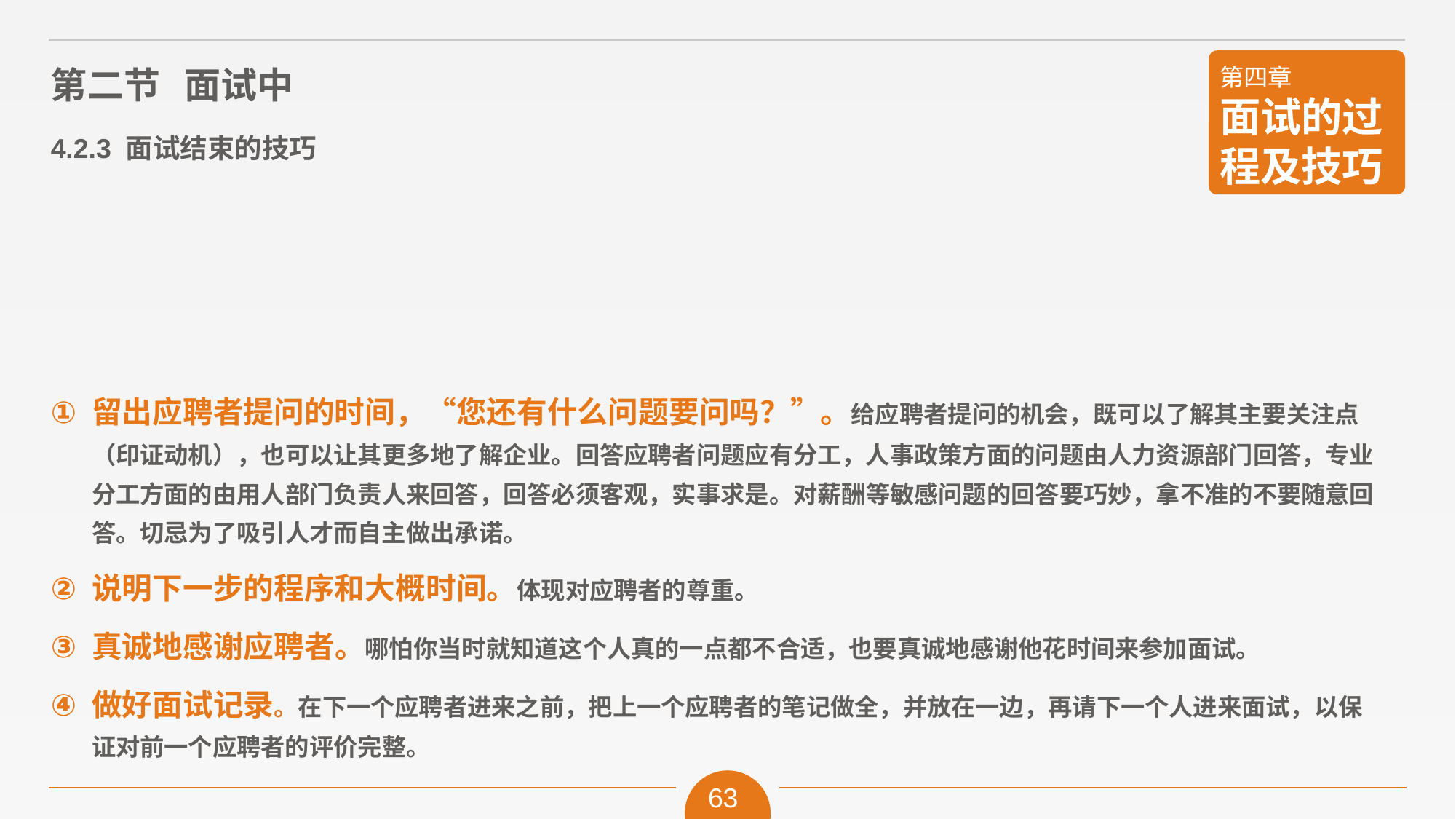

4.2.3 面试结束的技巧
留出应聘者提问的时间，“您还有什么问题要问吗？”。给应聘者提问的机会，既可以了解其主要关注点（印证动机），也可以让其更多地了解企业。回答应聘者问题应有分工，人事政策方面的问题由人力资源部门回答，专业分工方面的由用人部门负责人来回答，回答必须客观，实事求是。对薪酬等敏感问题的回答要巧妙，拿不准的不要随意回答。切忌为了吸引人才而自主做出承诺。
说明下一步的程序和大概时间。体现对应聘者的尊重。
真诚地感谢应聘者。哪怕你当时就知道这个人真的一点都不合适，也要真诚地感谢他花时间来参加面试。
做好面试记录。在下一个应聘者进来之前，把上一个应聘者的笔记做全，并放在一边，再请下一个人进来面试，以保证对前一个应聘者的评价完整。